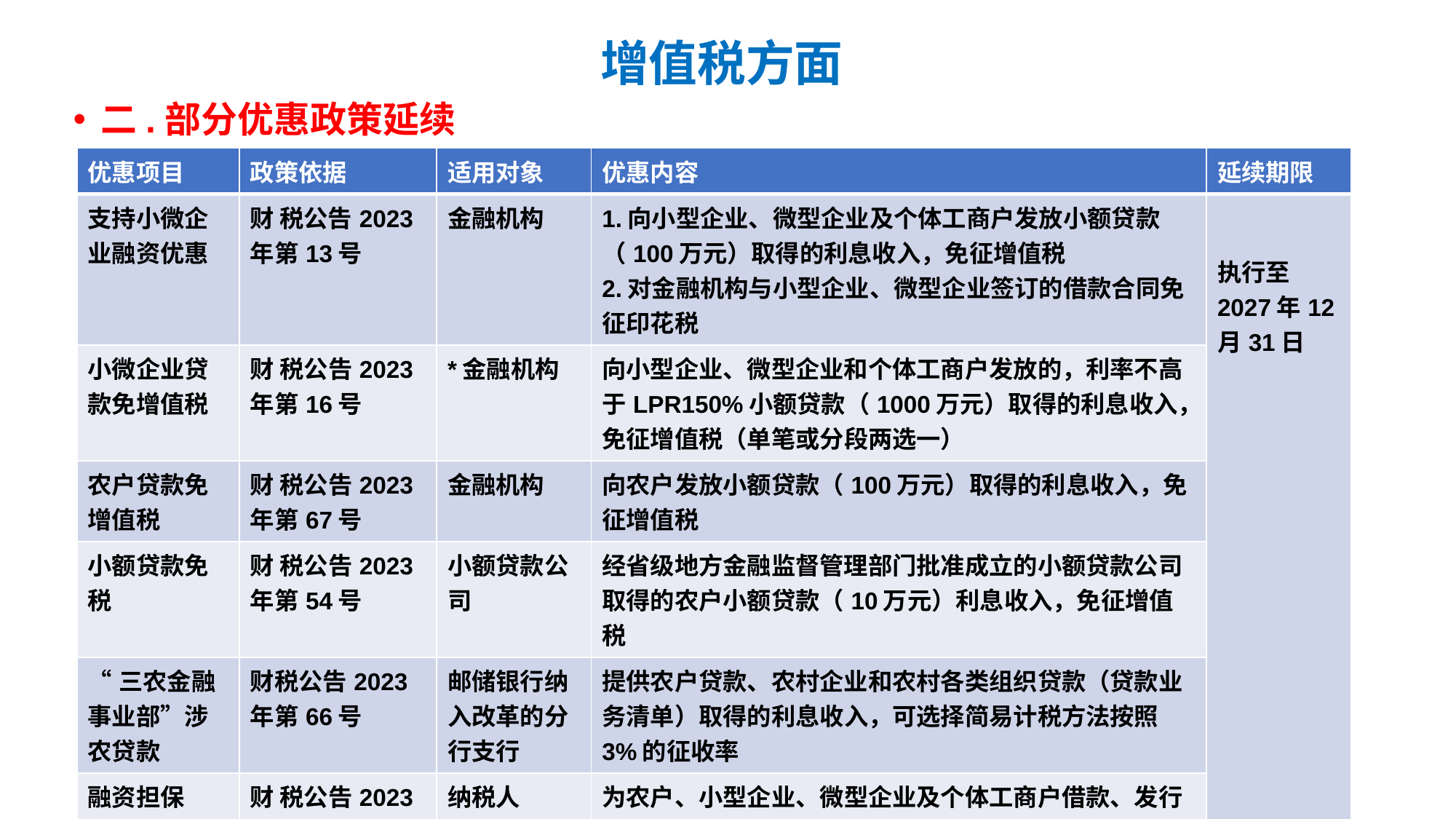

# 增值税方面
二.部分优惠政策延续

| 优惠项目 | 政策依据 | 适用对象 | 优惠内容 | 延续期限 |
| --- | --- | --- | --- | --- |
| 支持小微企业融资优惠 | 财 税公告2023年第13号 | 金融机构 | 1.向小型企业、微型企业及个体工商户发放小额贷款（100万元）取得的利息收入，免征增值税 2.对金融机构与小型企业、微型企业签订的借款合同免征印花税 | 执行至2027年12月31日 |
| 小微企业贷款免增值税 | 财 税公告2023年第16号 | \*金融机构 | 向小型企业、微型企业和个体工商户发放的，利率不高于LPR150%小额贷款（1000万元）取得的利息收入，免征增值税（单笔或分段两选一） |  |
| 农户贷款免增值税 | 财 税公告2023年第67号 | 金融机构 | 向农户发放小额贷款（100万元）取得的利息收入，免征增值税 |  |
| 小额贷款免税 | 财 税公告2023年第54号 | 小额贷款公司 | 经省级地方金融监督管理部门批准成立的小额贷款公司取得的农户小额贷款（10万元）利息收入，免征增值税 |  |
| “三农金融事业部”涉农贷款 | 财税公告2023年第66号 | 邮储银行纳入改革的分行支行 | 提供农户贷款、农村企业和农村各类组织贷款（贷款业务清单）取得的利息收入，可选择简易计税方法按照3%的征收率 |  |
| 融资担保 | 财 税公告2023年第18号 | 纳税人 | 为农户、小型企业、微型企业及个体工商户借款、发行债券提供融资担保取得的担保费收入，以及为上述融资担保（原担保）提供再担保取得的再担保费收入，免征增值税 |  |